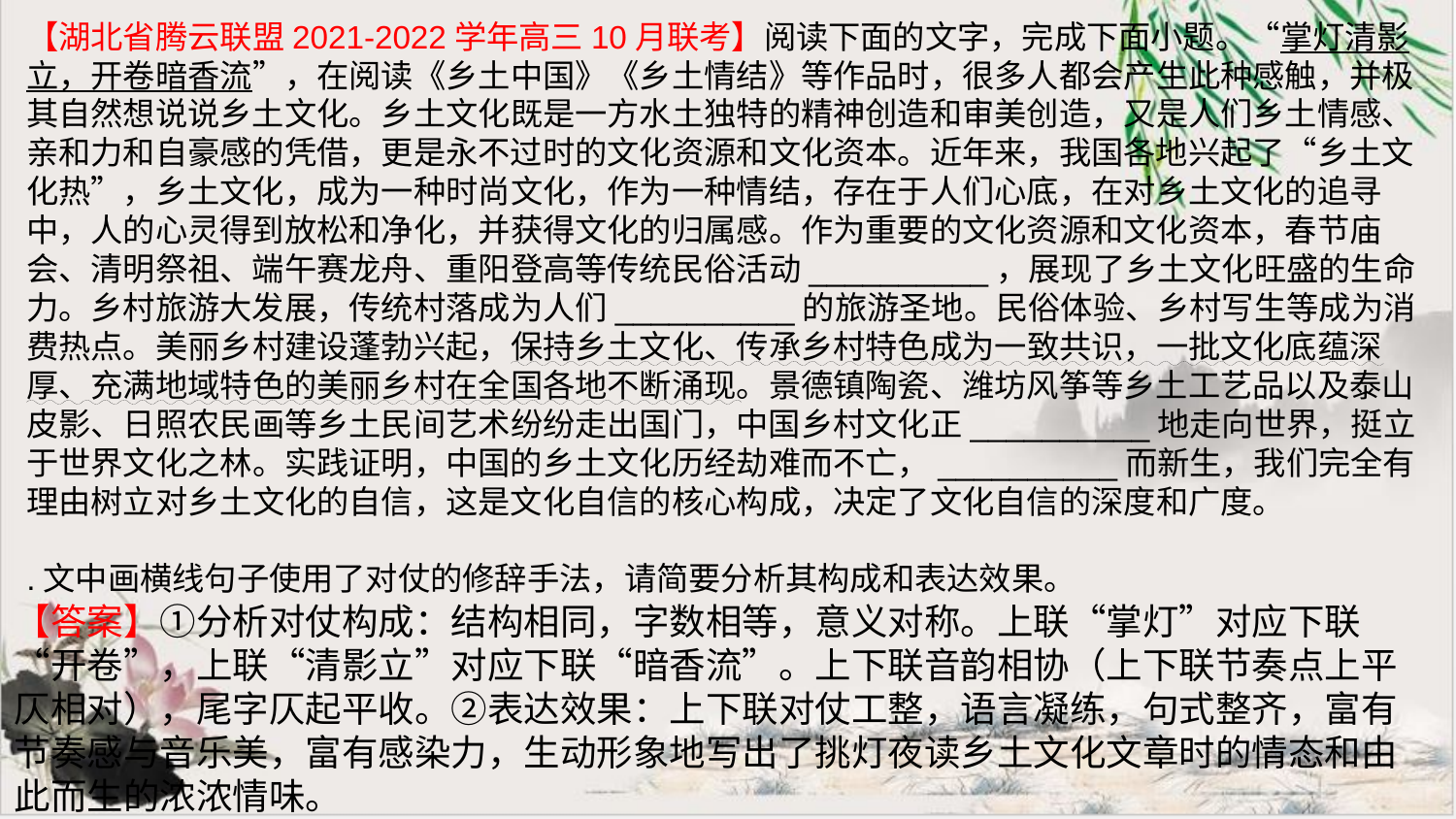

【湖北省腾云联盟2021-2022学年高三10月联考】阅读下面的文字，完成下面小题。“掌灯清影立，开卷暗香流”，在阅读《乡土中国》《乡土情结》等作品时，很多人都会产生此种感触，并极其自然想说说乡土文化。乡土文化既是一方水土独特的精神创造和审美创造，又是人们乡土情感、亲和力和自豪感的凭借，更是永不过时的文化资源和文化资本。近年来，我国各地兴起了“乡土文化热”，乡土文化，成为一种时尚文化，作为一种情结，存在于人们心底，在对乡土文化的追寻中，人的心灵得到放松和净化，并获得文化的归属感。作为重要的文化资源和文化资本，春节庙会、清明祭祖、端午赛龙舟、重阳登高等传统民俗活动__________，展现了乡土文化旺盛的生命力。乡村旅游大发展，传统村落成为人们__________的旅游圣地。民俗体验、乡村写生等成为消费热点。美丽乡村建设蓬勃兴起，保持乡土文化、传承乡村特色成为一致共识，一批文化底蕴深厚、充满地域特色的美丽乡村在全国各地不断涌现。景德镇陶瓷、潍坊风筝等乡土工艺品以及泰山皮影、日照农民画等乡土民间艺术纷纷走出国门，中国乡村文化正__________地走向世界，挺立于世界文化之林。实践证明，中国的乡土文化历经劫难而不亡，__________而新生，我们完全有理由树立对乡土文化的自信，这是文化自信的核心构成，决定了文化自信的深度和广度。

.文中画横线句子使用了对仗的修辞手法，请简要分析其构成和表达效果。
【答案】①分析对仗构成：结构相同，字数相等，意义对称。上联“掌灯”对应下联“开卷”，上联“清影立”对应下联“暗香流”。上下联音韵相协（上下联节奏点上平仄相对），尾字仄起平收。②表达效果：上下联对仗工整，语言凝练，句式整齐，富有节奏感与音乐美，富有感染力，生动形象地写出了挑灯夜读乡土文化文章时的情态和由此而生的浓浓情味。